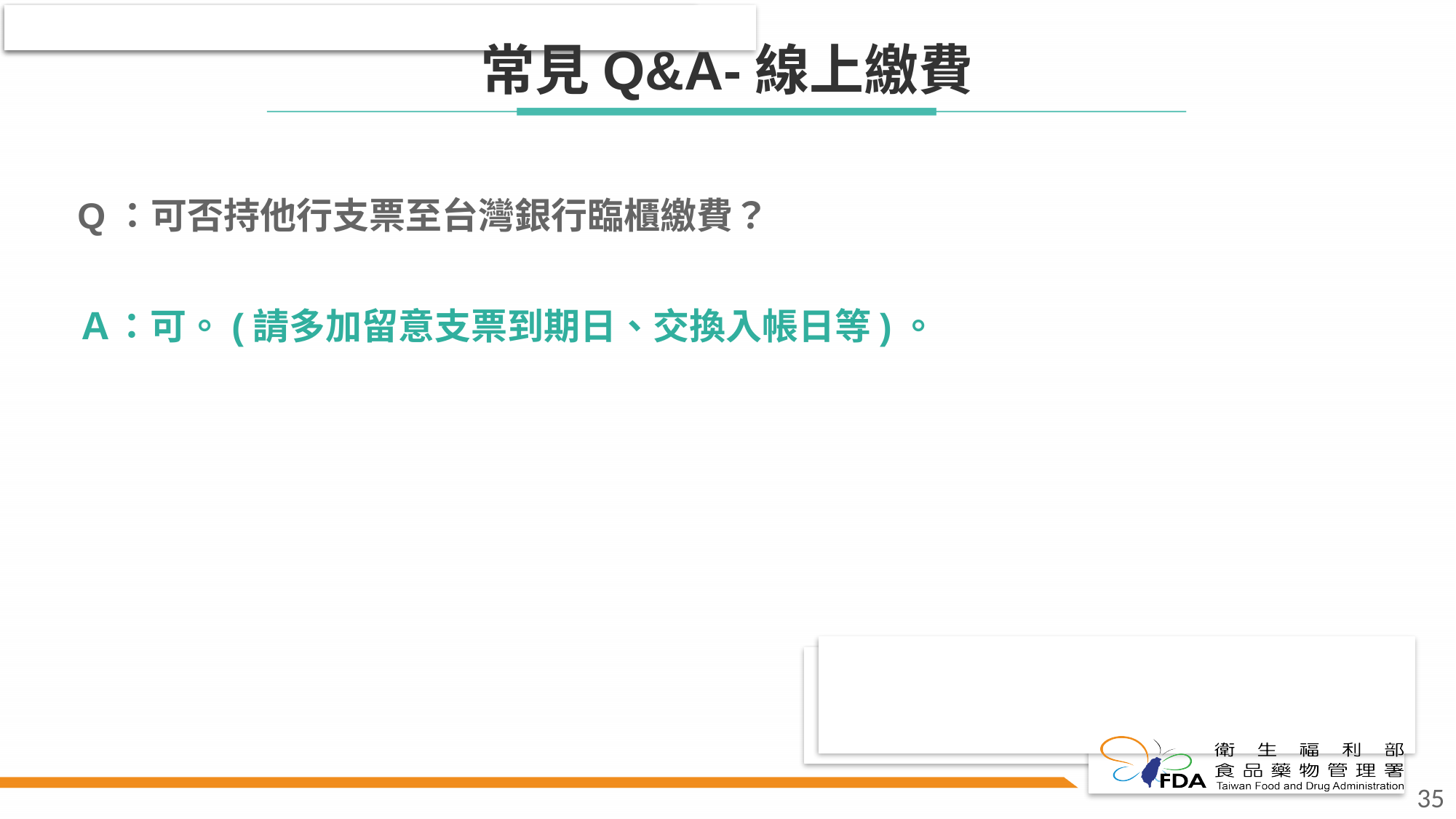

# 常見Q&A-線上繳費

Q：可否持他行支票至台灣銀行臨櫃繳費？

Ａ：可。(請多加留意支票到期日、交換入帳日等)。